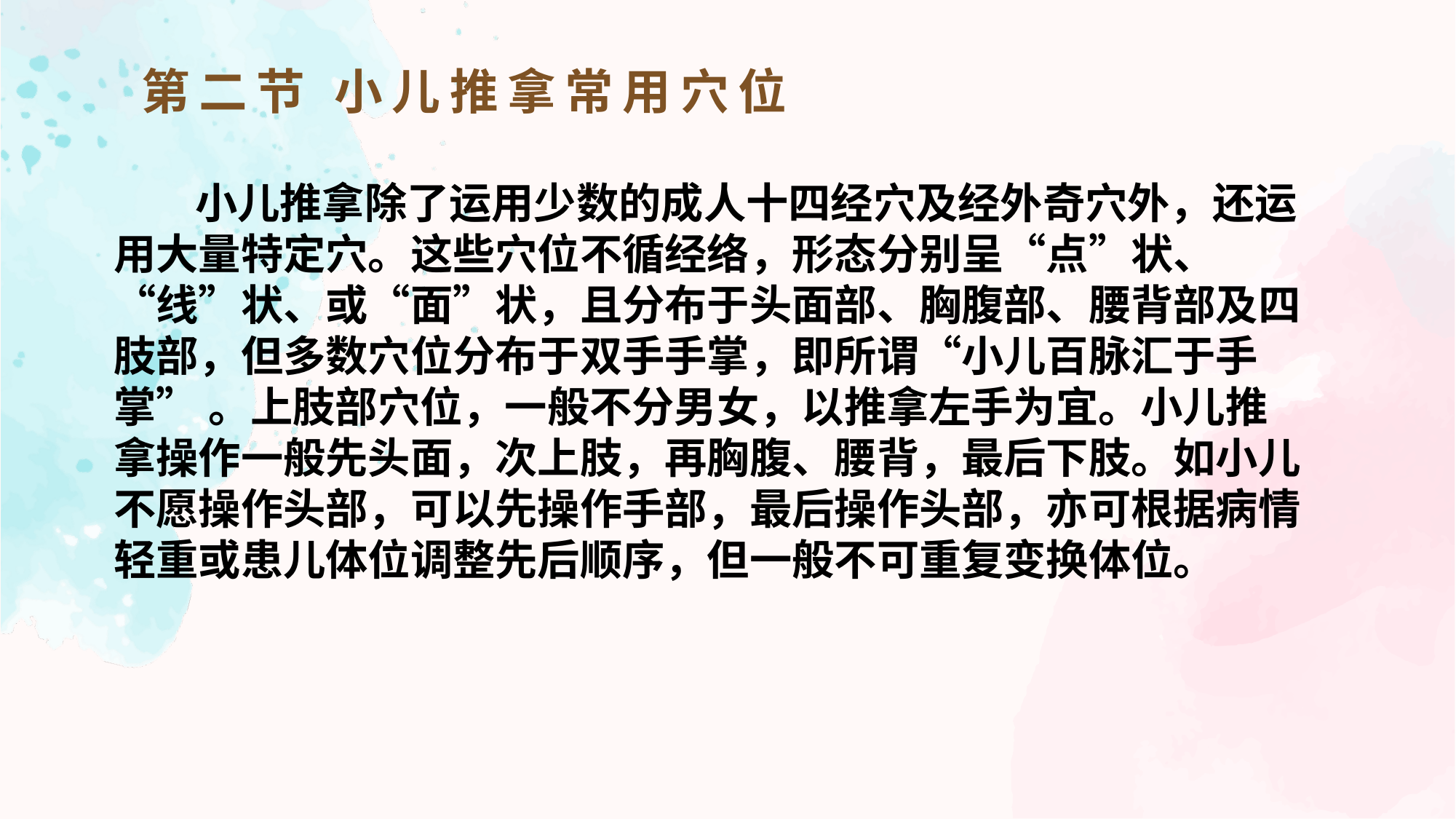

第二节 小儿推拿常用穴位
    小儿推拿除了运用少数的成人十四经穴及经外奇穴外，还运用大量特定穴。这些穴位不循经络，形态分别呈“点”状、“线”状、或“面”状，且分布于头面部、胸腹部、腰背部及四肢部，但多数穴位分布于双手手掌，即所谓“小儿百脉汇于手掌” 。上肢部穴位，一般不分男女，以推拿左手为宜。小儿推拿操作一般先头面，次上肢，再胸腹、腰背，最后下肢。如小儿不愿操作头部，可以先操作手部，最后操作头部，亦可根据病情轻重或患儿体位调整先后顺序，但一般不可重复变换体位。